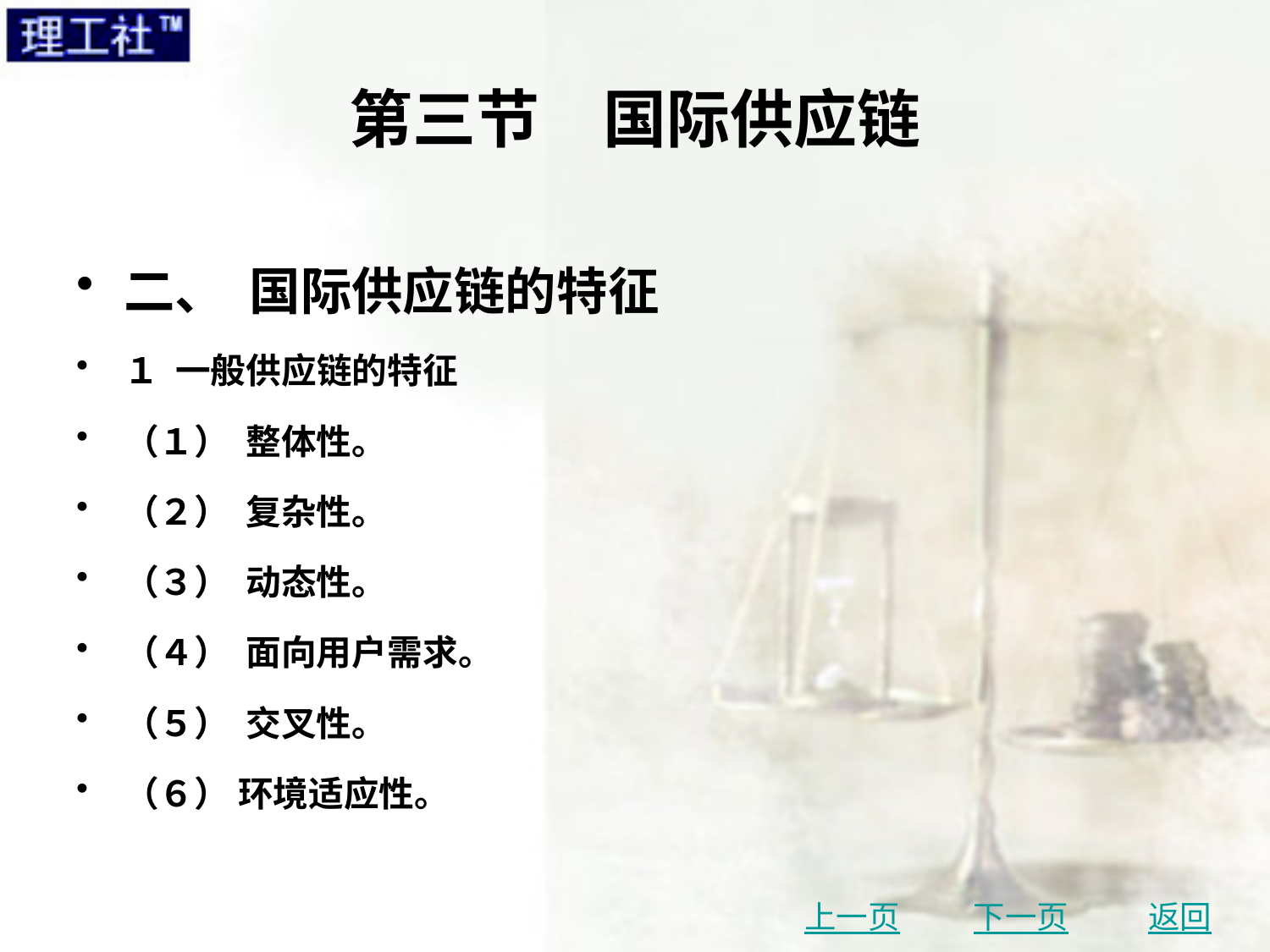

# 第三节　国际供应链
二、  国际供应链的特征
１  一般供应链的特征
（１）  整体性。
（２）  复杂性。
（３）  动态性。
（４）  面向用户需求。
（５）  交叉性。
（６） 环境适应性。
上一页
下一页
返回